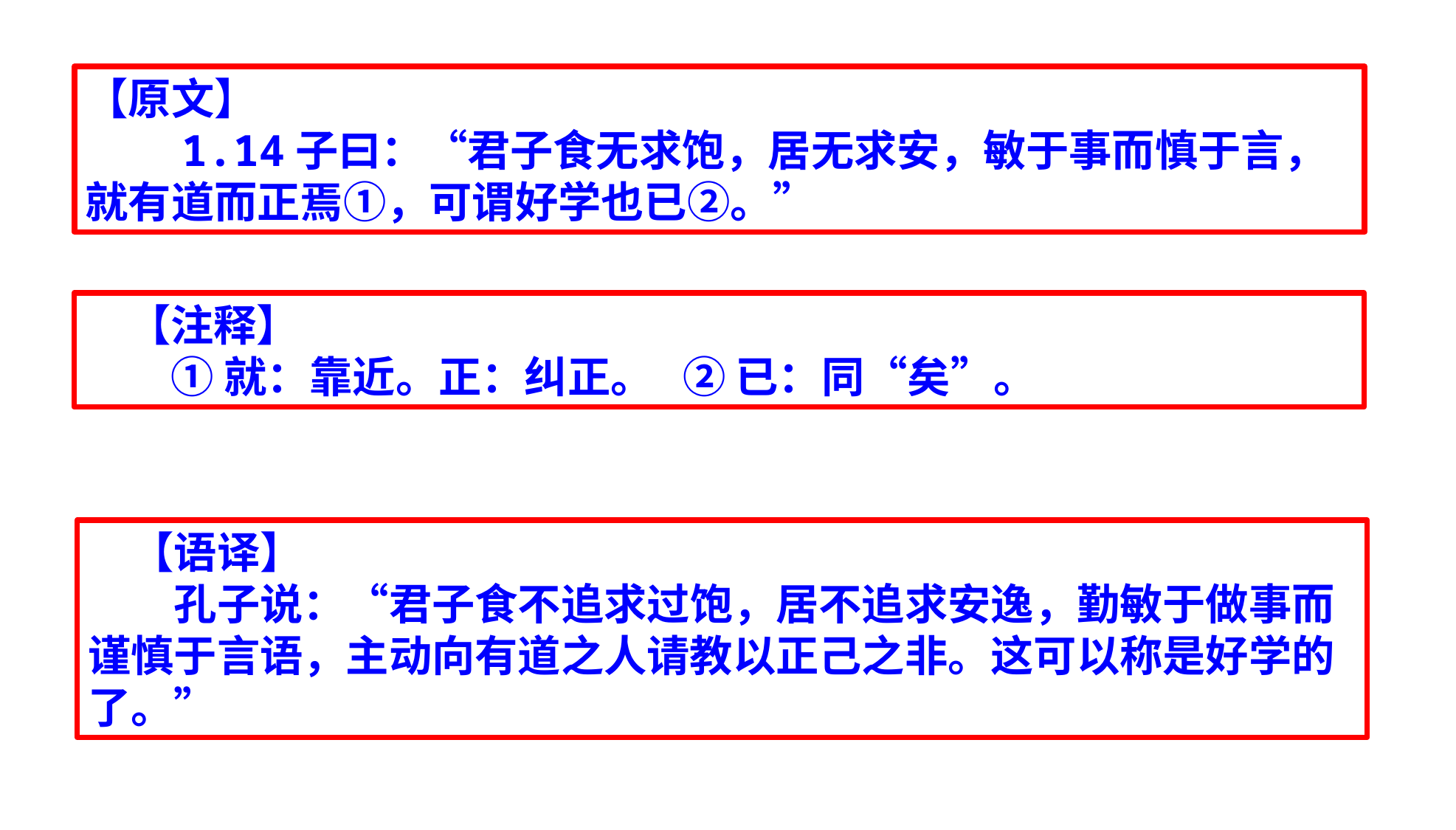

【原文】
　　1.14子曰：“君子食无求饱，居无求安，敏于事而慎于言，就有道而正焉①，可谓好学也已②。”
　【注释】
　　① 就：靠近。正：纠正。   ② 已：同“矣”。
　【语译】
　　孔子说：“君子食不追求过饱，居不追求安逸，勤敏于做事而谨慎于言语，主动向有道之人请教以正己之非。这可以称是好学的了。”